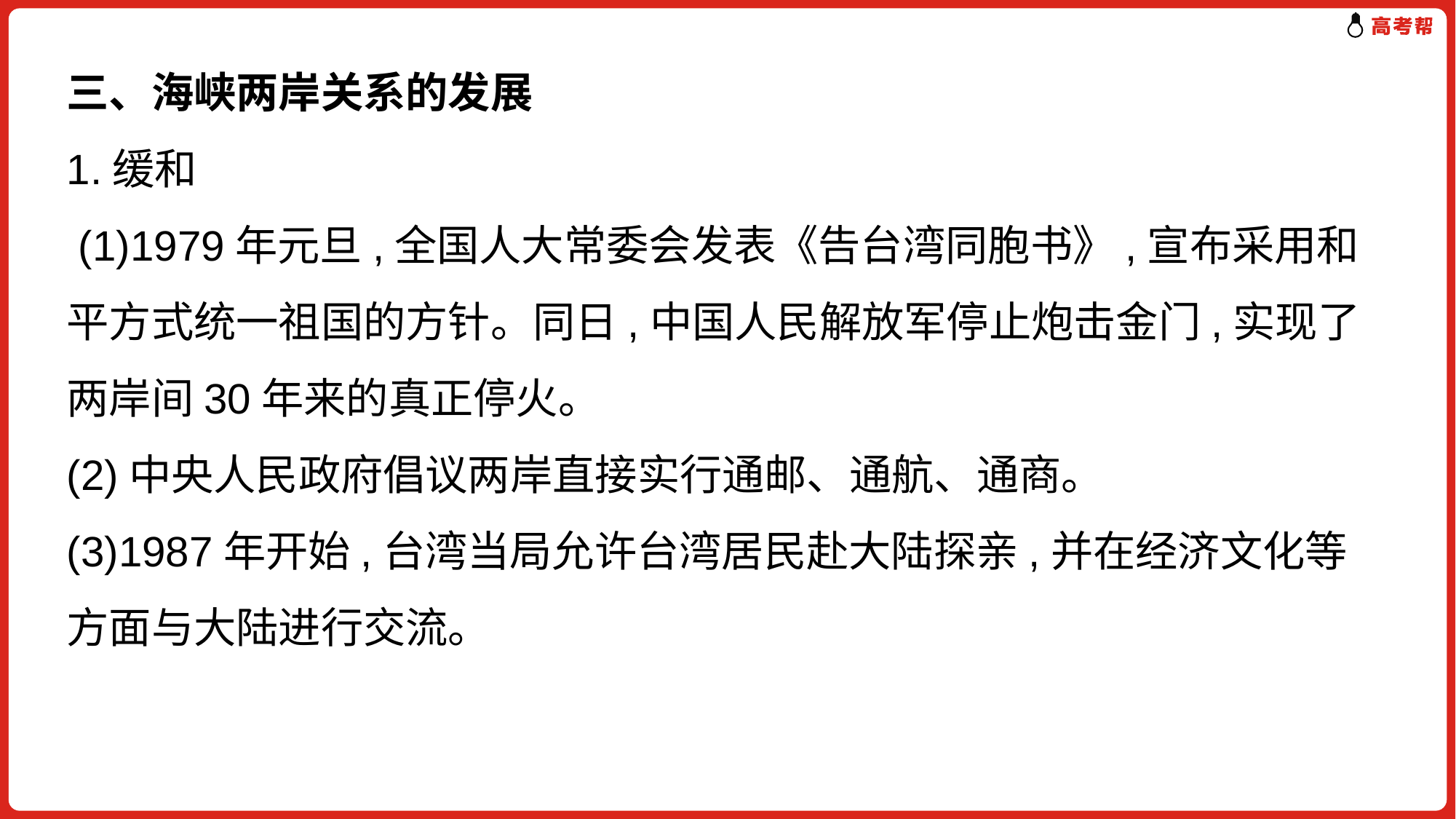

三、海峡两岸关系的发展
1.缓和
 (1)1979年元旦,全国人大常委会发表《告台湾同胞书》,宣布采用和平方式统一祖国的方针。同日,中国人民解放军停止炮击金门,实现了两岸间30年来的真正停火。
(2)中央人民政府倡议两岸直接实行通邮、通航、通商。
(3)1987年开始,台湾当局允许台湾居民赴大陆探亲,并在经济文化等方面与大陆进行交流。